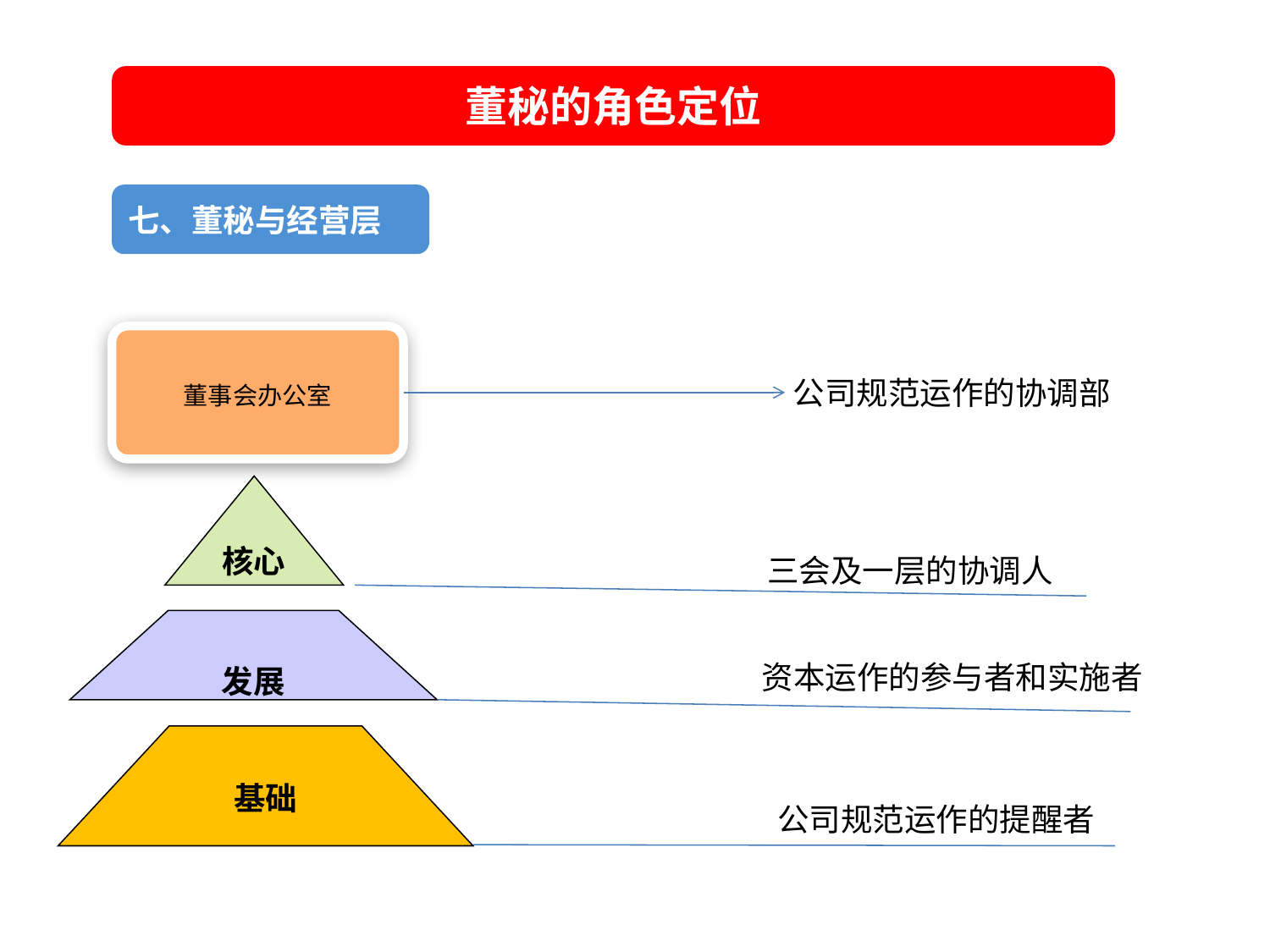

董秘的角色定位
七、董秘与经营层
董事会办公室
公司规范运作的协调部
核心
三会及一层的协调人

发展

资本运作的参与者和实施者

基础

公司规范运作的提醒者